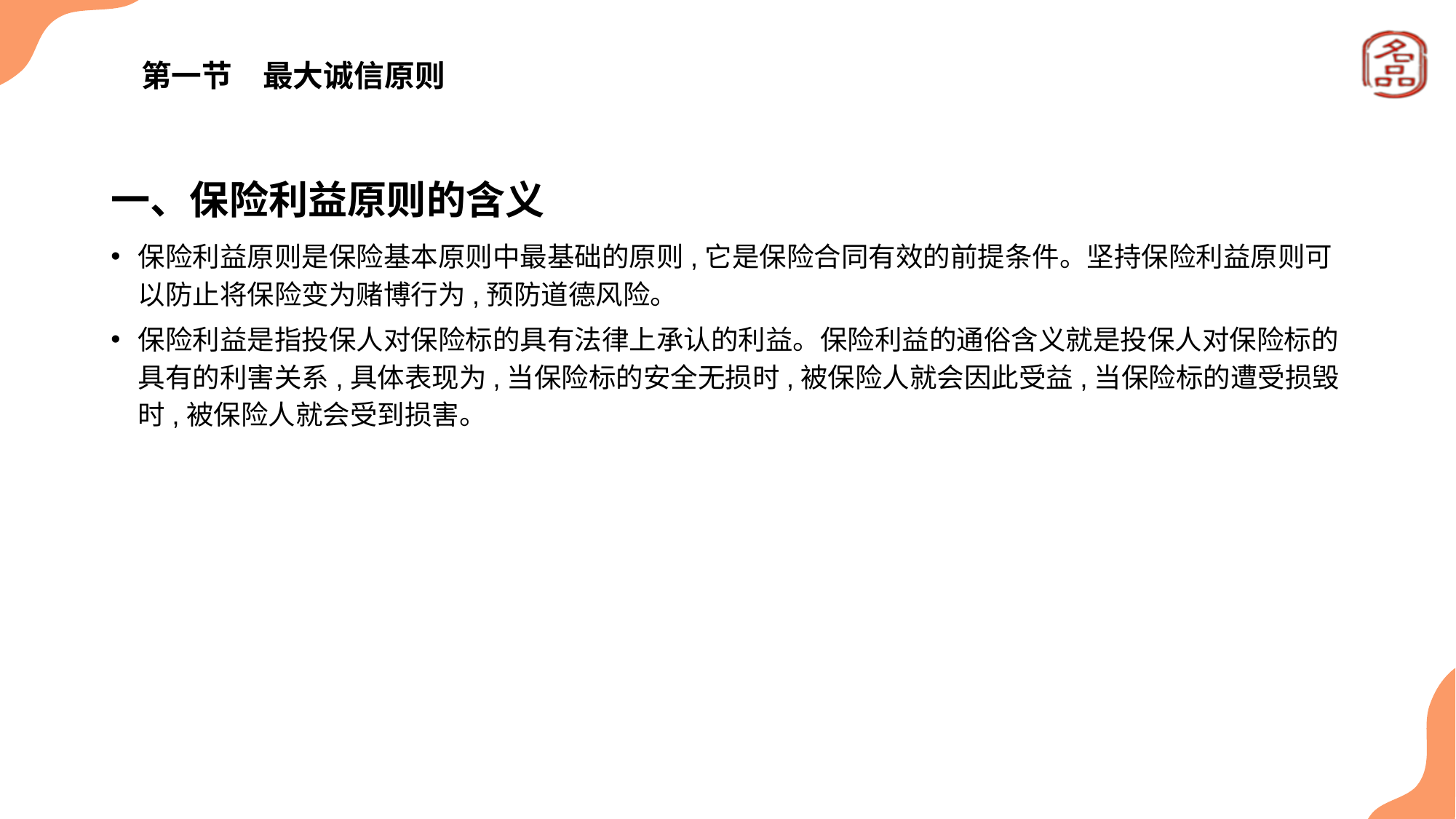

# 第一节　最大诚信原则
一、保险利益原则的含义
保险利益原则是保险基本原则中最基础的原则,它是保险合同有效的前提条件。坚持保险利益原则可以防止将保险变为赌博行为,预防道德风险。
保险利益是指投保人对保险标的具有法律上承认的利益。保险利益的通俗含义就是投保人对保险标的具有的利害关系,具体表现为,当保险标的安全无损时,被保险人就会因此受益,当保险标的遭受损毁时,被保险人就会受到损害。